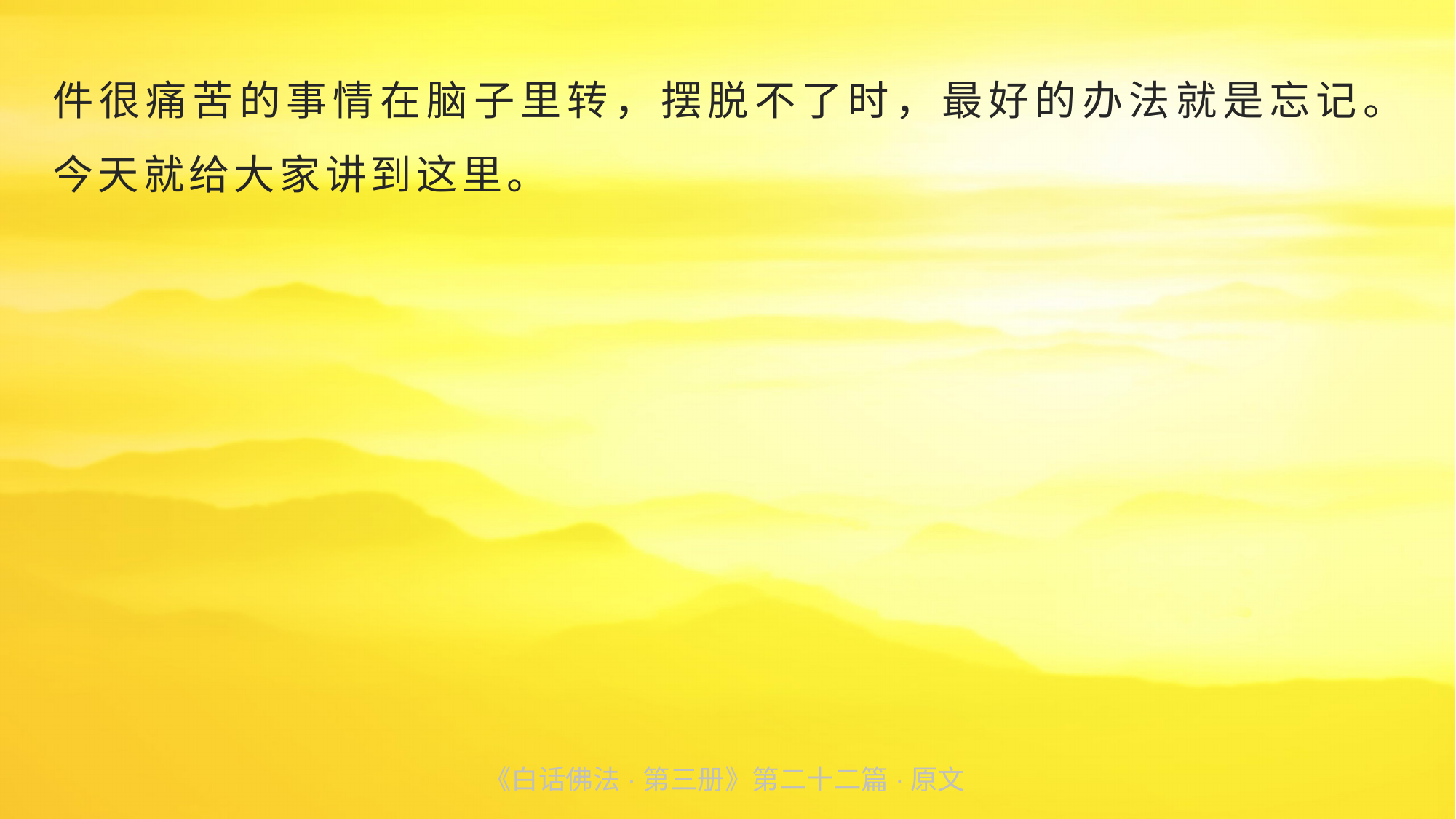

件很痛苦的事情在脑子里转，摆脱不了时，最好的办法就是忘记。今天就给大家讲到这里。
《白话佛法·第三册》第二十二篇·原文